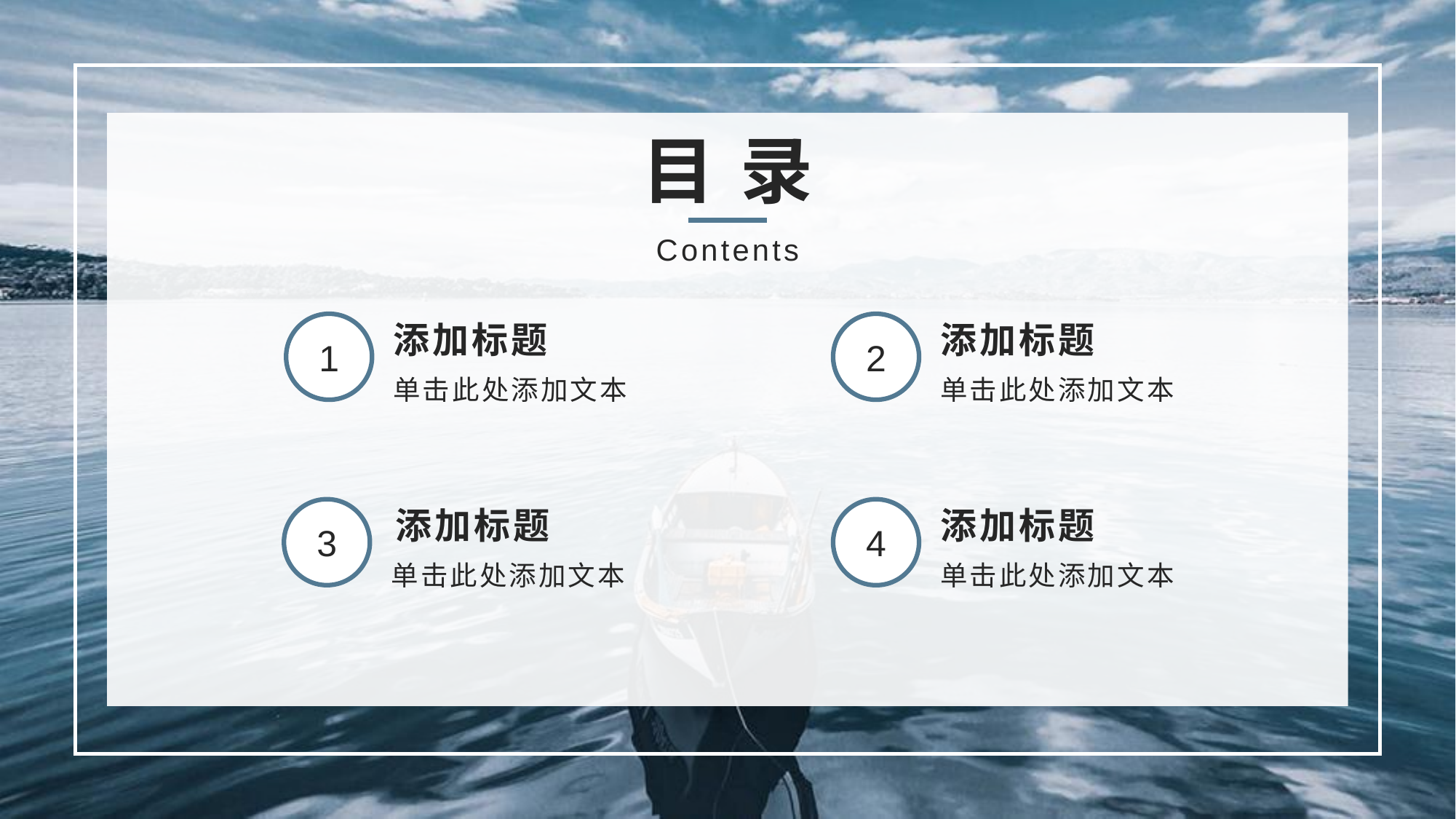

目 录
Contents
添加标题
添加标题
1
2
单击此处添加文本
单击此处添加文本
添加标题
添加标题
3
4
单击此处添加文本
单击此处添加文本